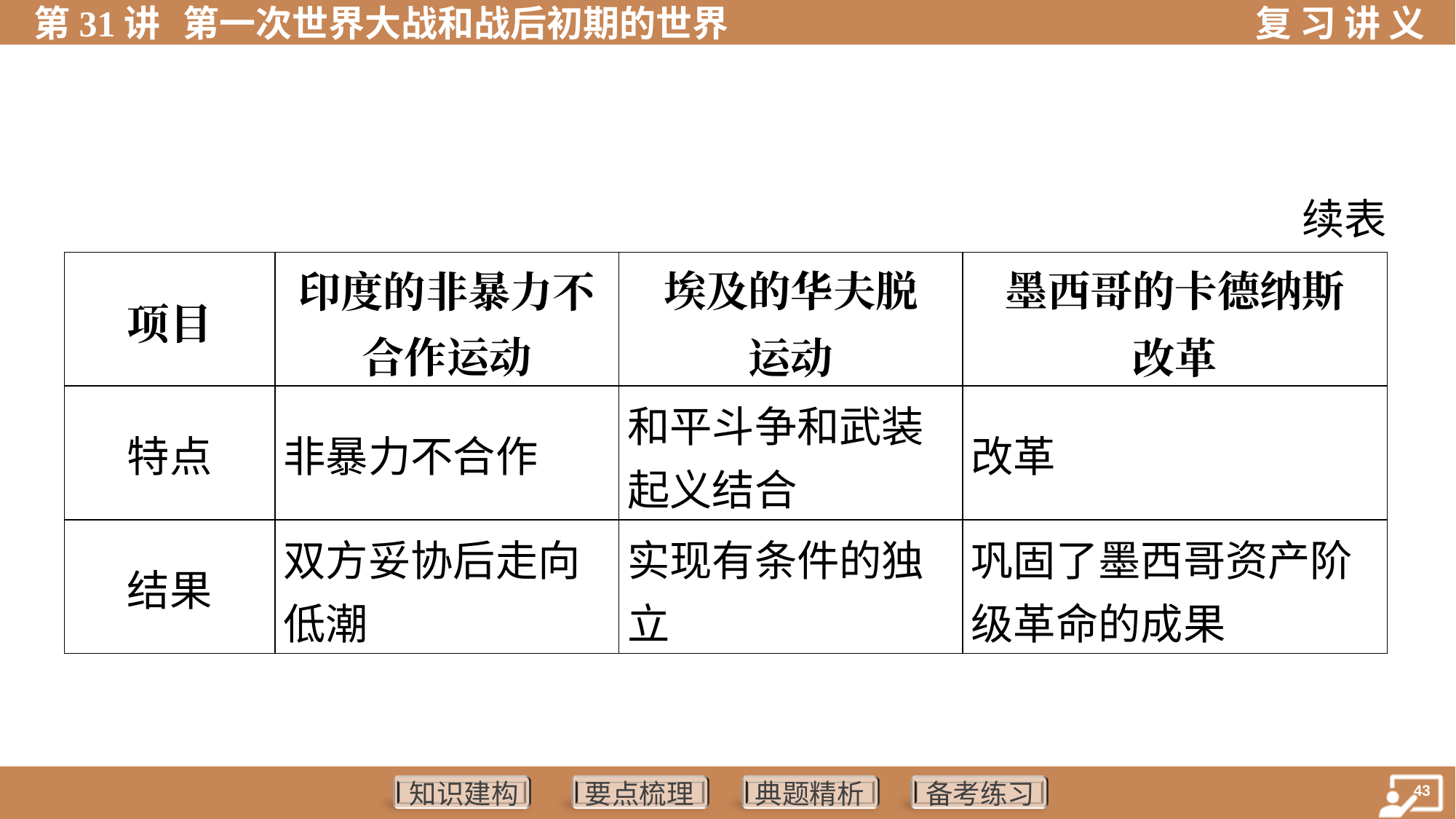

续表
| 项目 | 印度的非暴力不 合作运动 | 埃及的华夫脱 运动 | 墨西哥的卡德纳斯 改革 |
| --- | --- | --- | --- |
| 特点 | 非暴力不合作 | 和平斗争和武装 起义结合 | 改革 |
| 结果 | 双方妥协后走向 低潮 | 实现有条件的独 立 | 巩固了墨西哥资产阶 级革命的成果 |